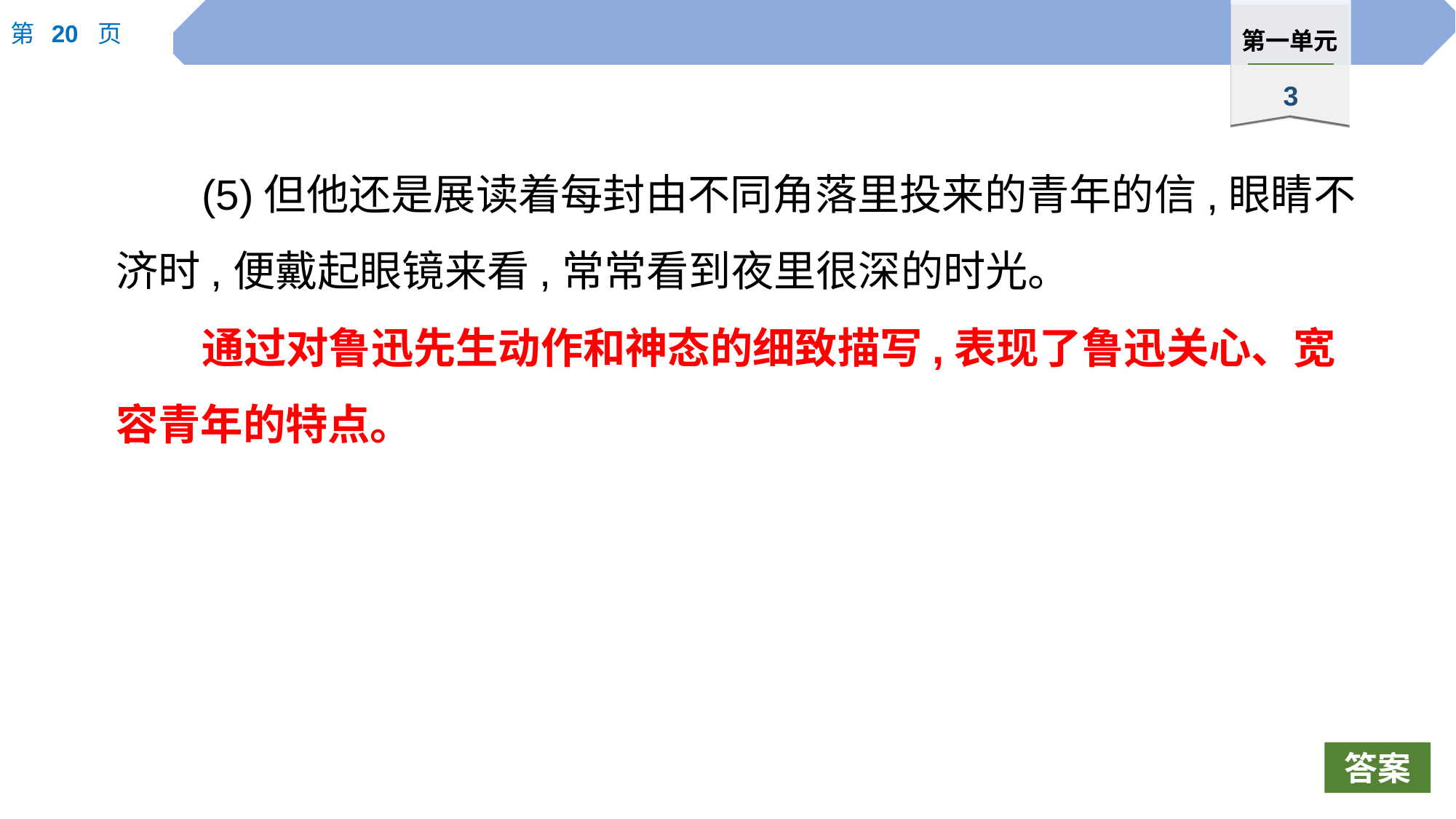

(5)但他还是展读着每封由不同角落里投来的青年的信,眼睛不济时,便戴起眼镜来看,常常看到夜里很深的时光。

通过对鲁迅先生动作和神态的细致描写,表现了鲁迅关心、宽容青年的特点。
答案